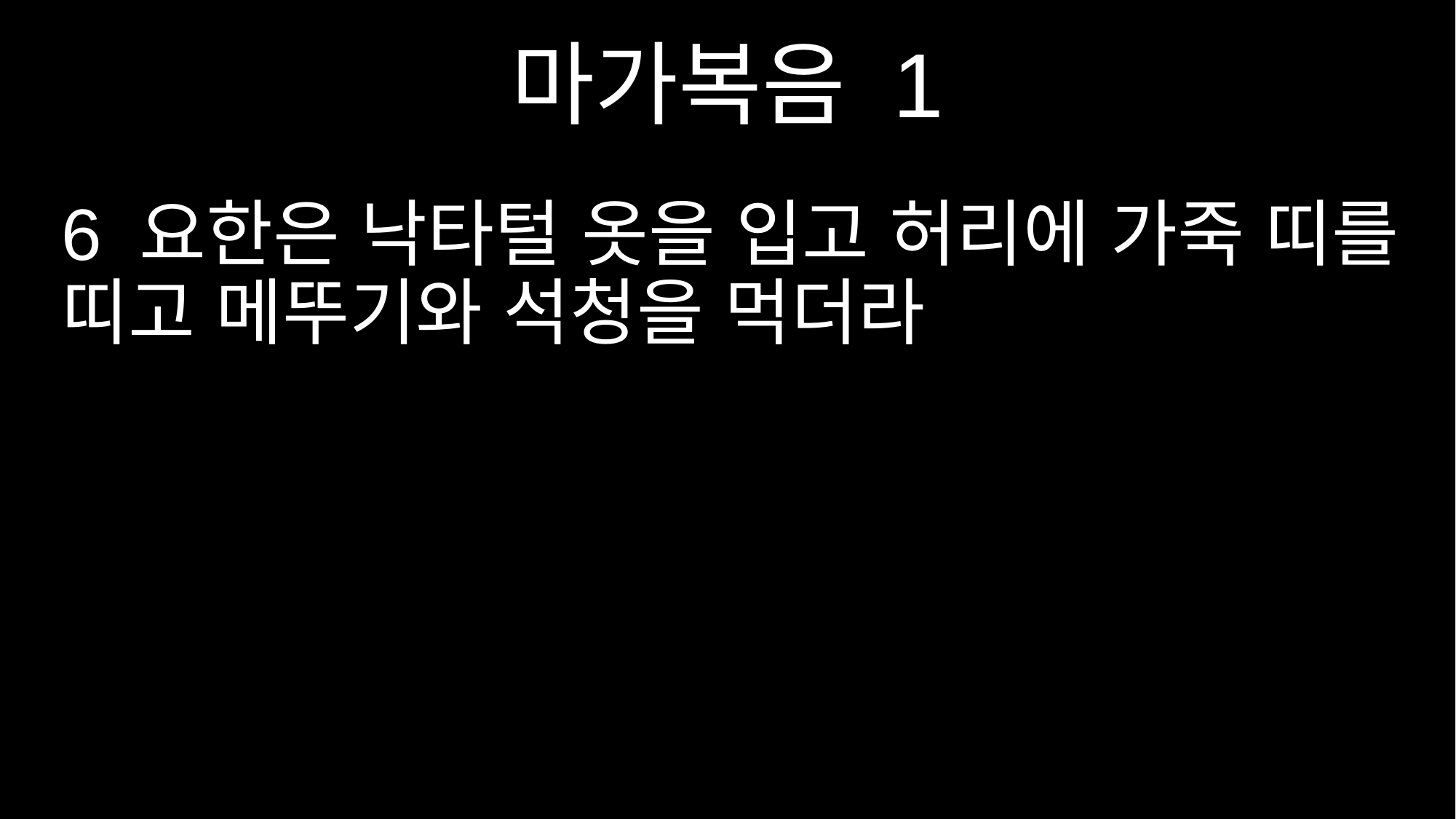

마가복음 1
6 요한은 낙타털 옷을 입고 허리에 가죽 띠를 띠고 메뚜기와 석청을 먹더라